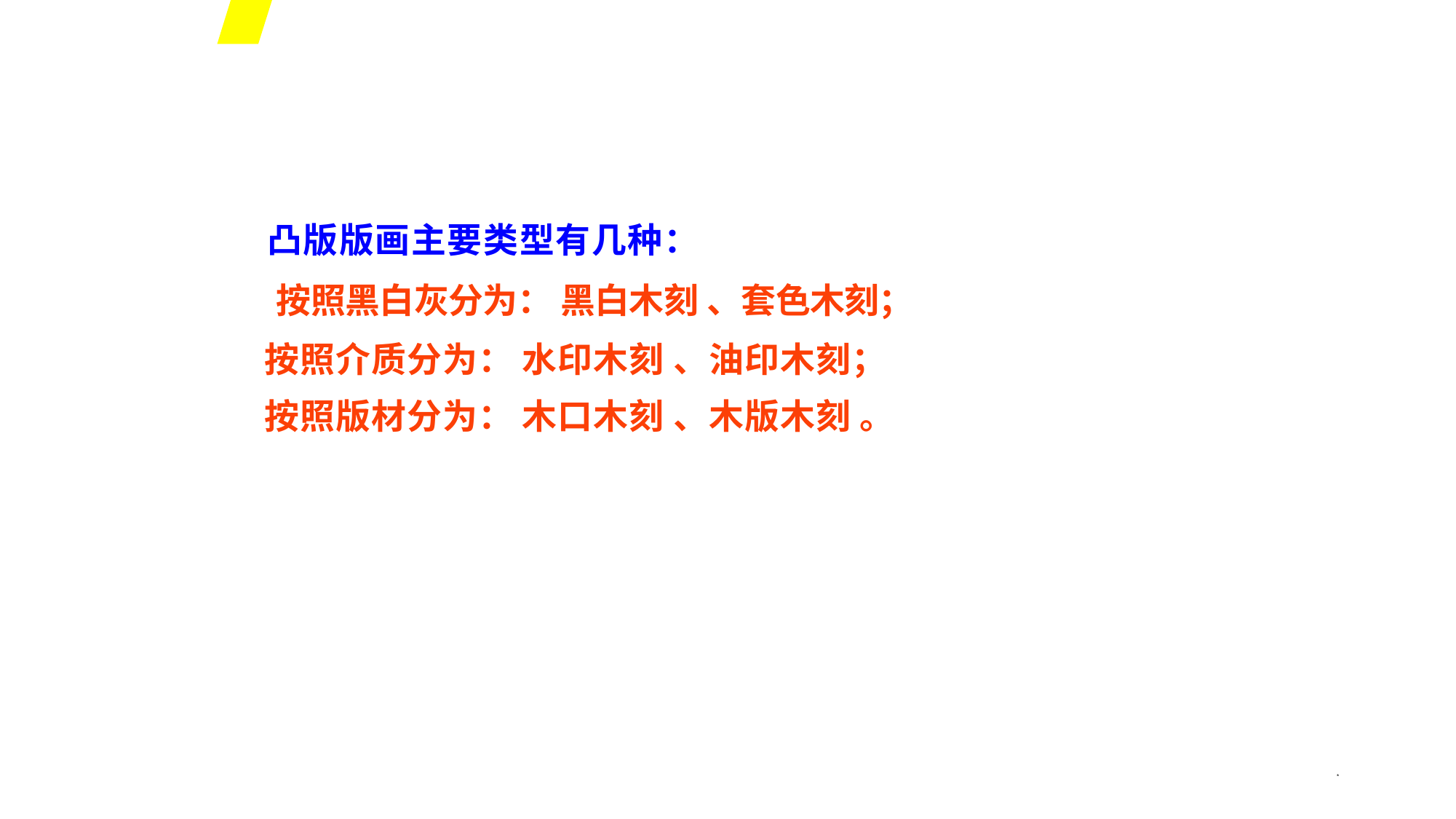

凸版版画主要类型有几种：
按照黑白灰分为： 黑白木刻 、套色木刻；
按照介质分为： 水印木刻 、油印木刻；

按照版材分为： 木口木刻 、木版木刻 。

*